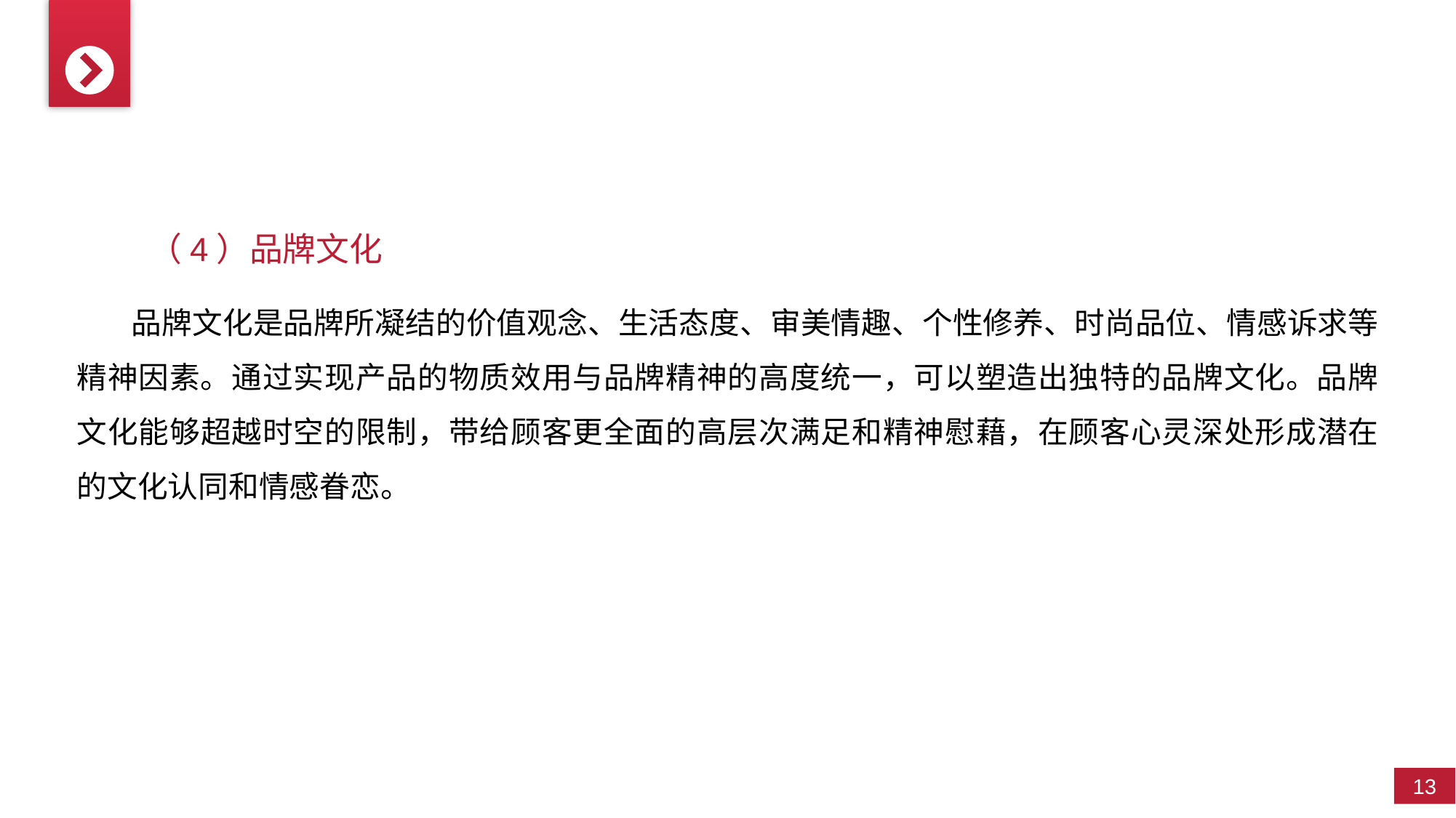

（4）品牌文化
品牌文化是品牌所凝结的价值观念、生活态度、审美情趣、个性修养、时尚品位、情感诉求等精神因素。通过实现产品的物质效用与品牌精神的高度统一，可以塑造出独特的品牌文化。品牌文化能够超越时空的限制，带给顾客更全面的高层次满足和精神慰藉，在顾客心灵深处形成潜在的文化认同和情感眷恋。